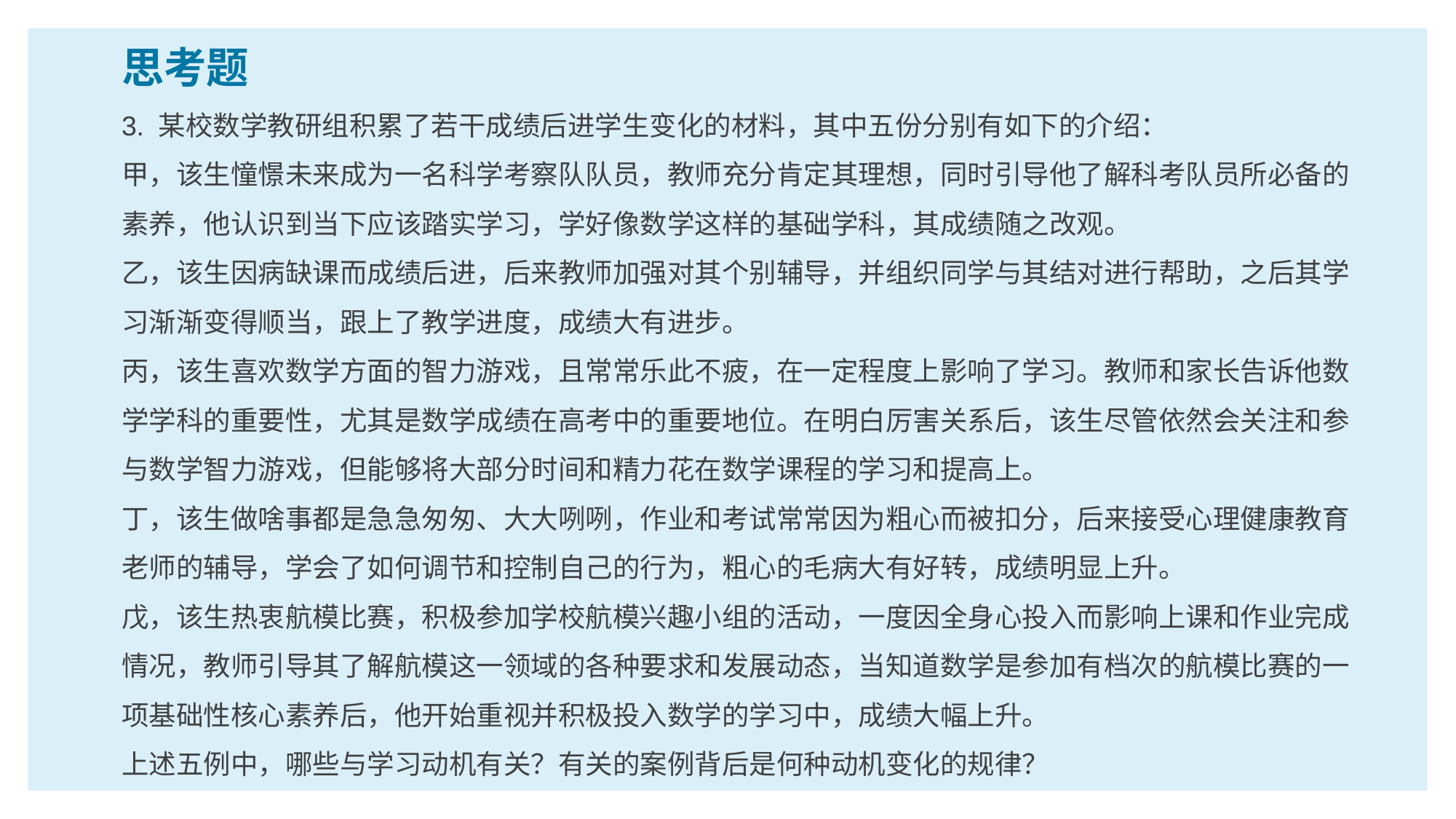

思考题
3. 某校数学教研组积累了若干成绩后进学生变化的材料，其中五份分别有如下的介绍：
甲，该生憧憬未来成为一名科学考察队队员，教师充分肯定其理想，同时引导他了解科考队员所必备的素养，他认识到当下应该踏实学习，学好像数学这样的基础学科，其成绩随之改观。
乙，该生因病缺课而成绩后进，后来教师加强对其个别辅导，并组织同学与其结对进行帮助，之后其学习渐渐变得顺当，跟上了教学进度，成绩大有进步。
丙，该生喜欢数学方面的智力游戏，且常常乐此不疲，在一定程度上影响了学习。教师和家长告诉他数学学科的重要性，尤其是数学成绩在高考中的重要地位。在明白厉害关系后，该生尽管依然会关注和参与数学智力游戏，但能够将大部分时间和精力花在数学课程的学习和提高上。
丁，该生做啥事都是急急匆匆、大大咧咧，作业和考试常常因为粗心而被扣分，后来接受心理健康教育老师的辅导，学会了如何调节和控制自己的行为，粗心的毛病大有好转，成绩明显上升。
戊，该生热衷航模比赛，积极参加学校航模兴趣小组的活动，一度因全身心投入而影响上课和作业完成情况，教师引导其了解航模这一领域的各种要求和发展动态，当知道数学是参加有档次的航模比赛的一项基础性核心素养后，他开始重视并积极投入数学的学习中，成绩大幅上升。
上述五例中，哪些与学习动机有关？有关的案例背后是何种动机变化的规律？